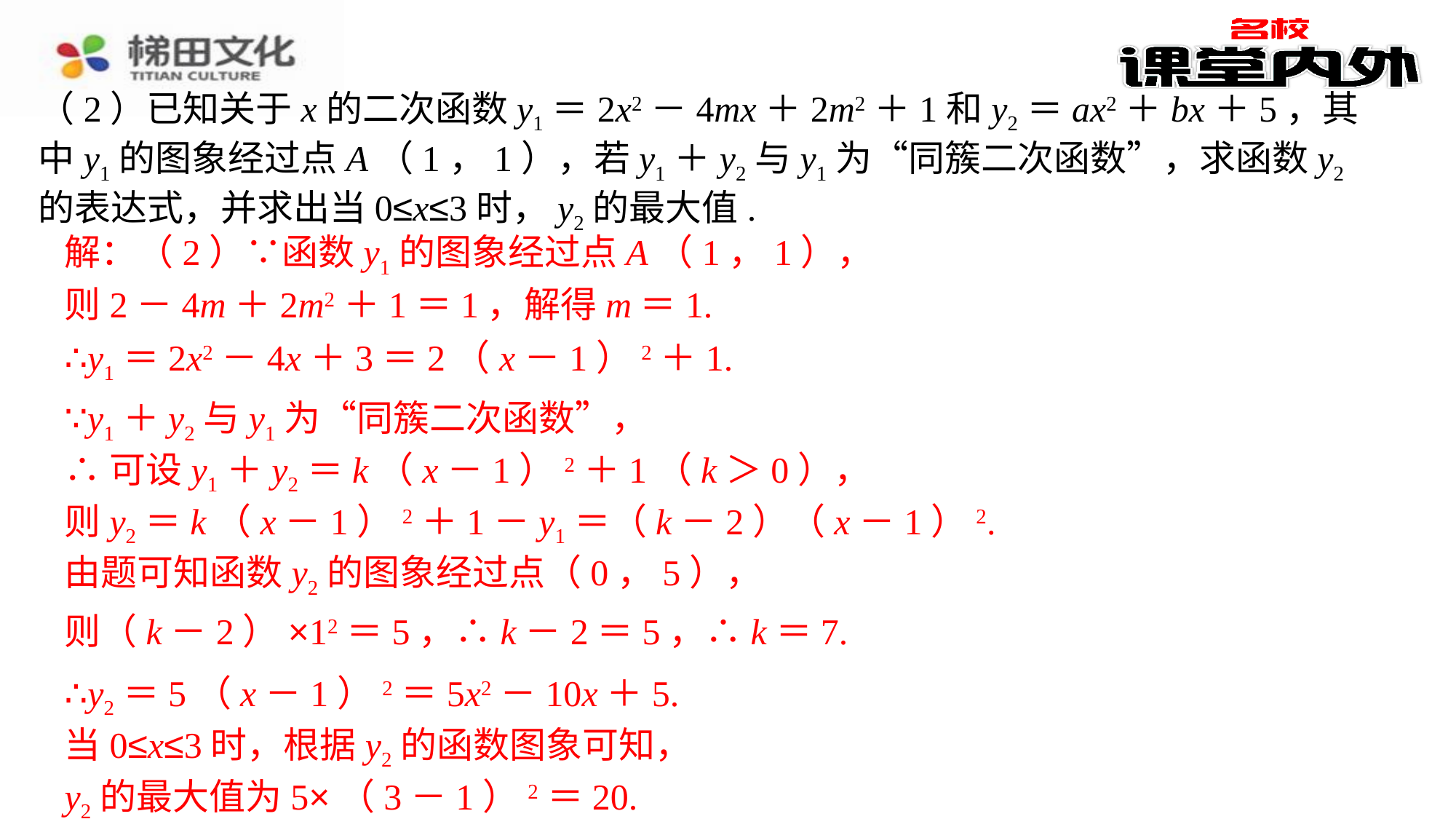

（2）已知关于x的二次函数y1＝2x2－4mx＋2m2＋1和y2＝ax2＋bx＋5，其中y1的图象经过点A（1，1），若y1＋y2与y1为“同簇二次函数”，求函数y2的表达式，并求出当0≤x≤3时，y2的最大值.
解：（2）∵函数y1的图象经过点A（1，1），
（2）∵函数y1的图象经过点A（1，1），⁠
则2－4m＋2m2＋1＝1，解得m＝1.⁠
∴y1＝2x2－4x＋3＝2（x－1）2＋1.⁠
∵y1＋y2与y1为“同簇二次函数”，⁠
∴可设y1＋y2＝k（x－1）2＋1（k＞0），⁠
则y2＝k（x－1）2＋1－y1＝（k－2）（x－1）2.⁠
由题可知函数y2的图象经过点（0，5），⁠
则（k－2）×12＝5，∴k－2＝5，∴k＝7.⁠
∴y2＝5（x－1）2＝5x2－10x＋5.⁠
当0≤x≤3时，根据y2的函数图象可知，⁠
y2的最大值为5×（3－1）2＝20.⁠
则2－4m＋2m2＋1＝1，解得m＝1.
∴y1＝2x2－4x＋3＝2（x－1）2＋1.
∵y1＋y2与y1为“同簇二次函数”，
∴可设y1＋y2＝k（x－1）2＋1（k＞0），
则y2＝k（x－1）2＋1－y1＝（k－2）（x－1）2.
由题可知函数y2的图象经过点（0，5），
则（k－2）×12＝5，∴k－2＝5，∴k＝7.
∴y2＝5（x－1）2＝5x2－10x＋5.
当0≤x≤3时，根据y2的函数图象可知，
y2的最大值为5×（3－1）2＝20.